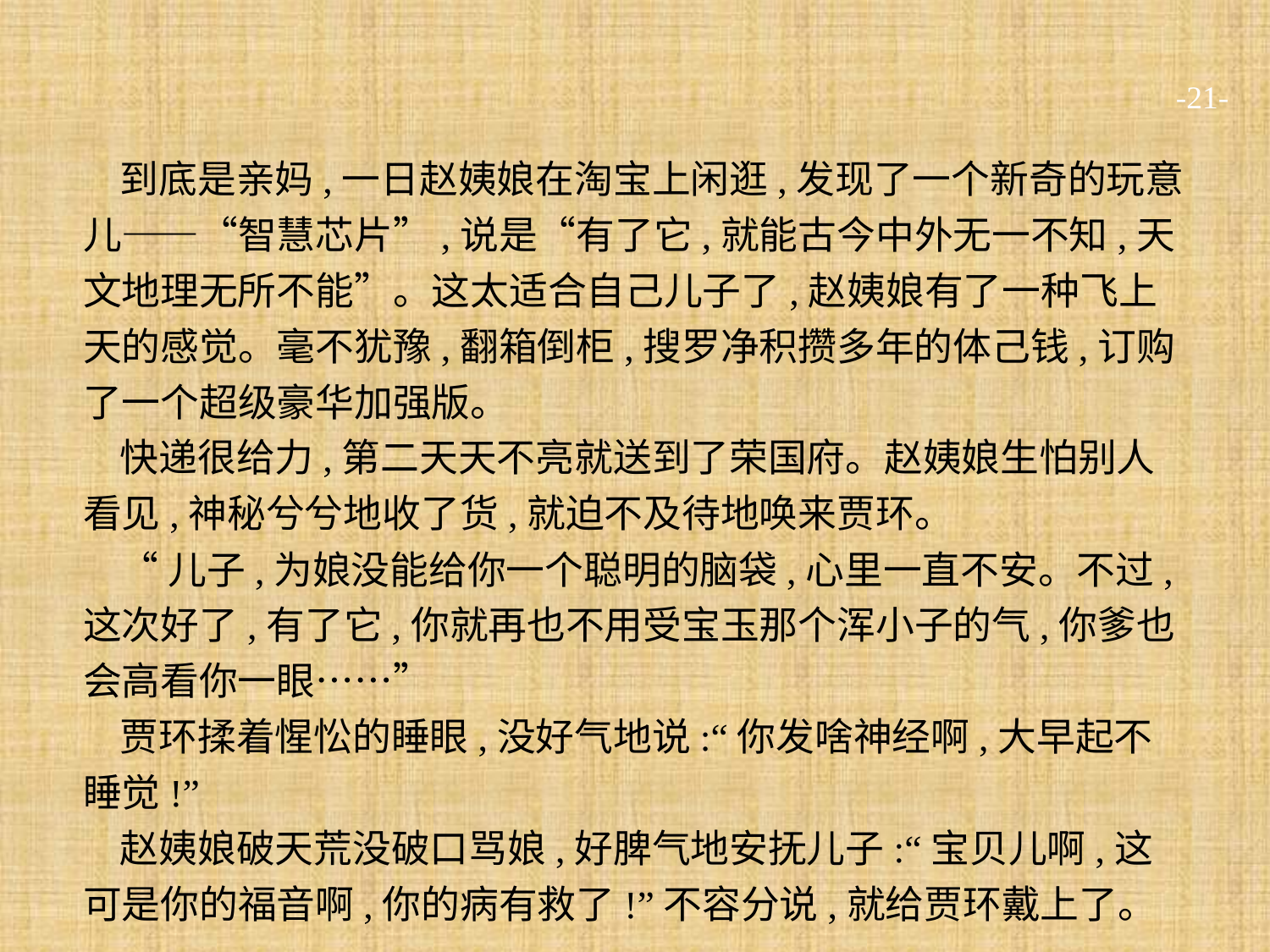

-21-
到底是亲妈,一日赵姨娘在淘宝上闲逛,发现了一个新奇的玩意儿——“智慧芯片”,说是“有了它,就能古今中外无一不知,天文地理无所不能”。这太适合自己儿子了,赵姨娘有了一种飞上天的感觉。毫不犹豫,翻箱倒柜,搜罗净积攒多年的体己钱,订购了一个超级豪华加强版。
快递很给力,第二天天不亮就送到了荣国府。赵姨娘生怕别人看见,神秘兮兮地收了货,就迫不及待地唤来贾环。
“儿子,为娘没能给你一个聪明的脑袋,心里一直不安。不过,这次好了,有了它,你就再也不用受宝玉那个浑小子的气,你爹也会高看你一眼……”
贾环揉着惺忪的睡眼,没好气地说:“你发啥神经啊,大早起不睡觉!”
赵姨娘破天荒没破口骂娘,好脾气地安抚儿子:“宝贝儿啊,这可是你的福音啊,你的病有救了!”不容分说,就给贾环戴上了。